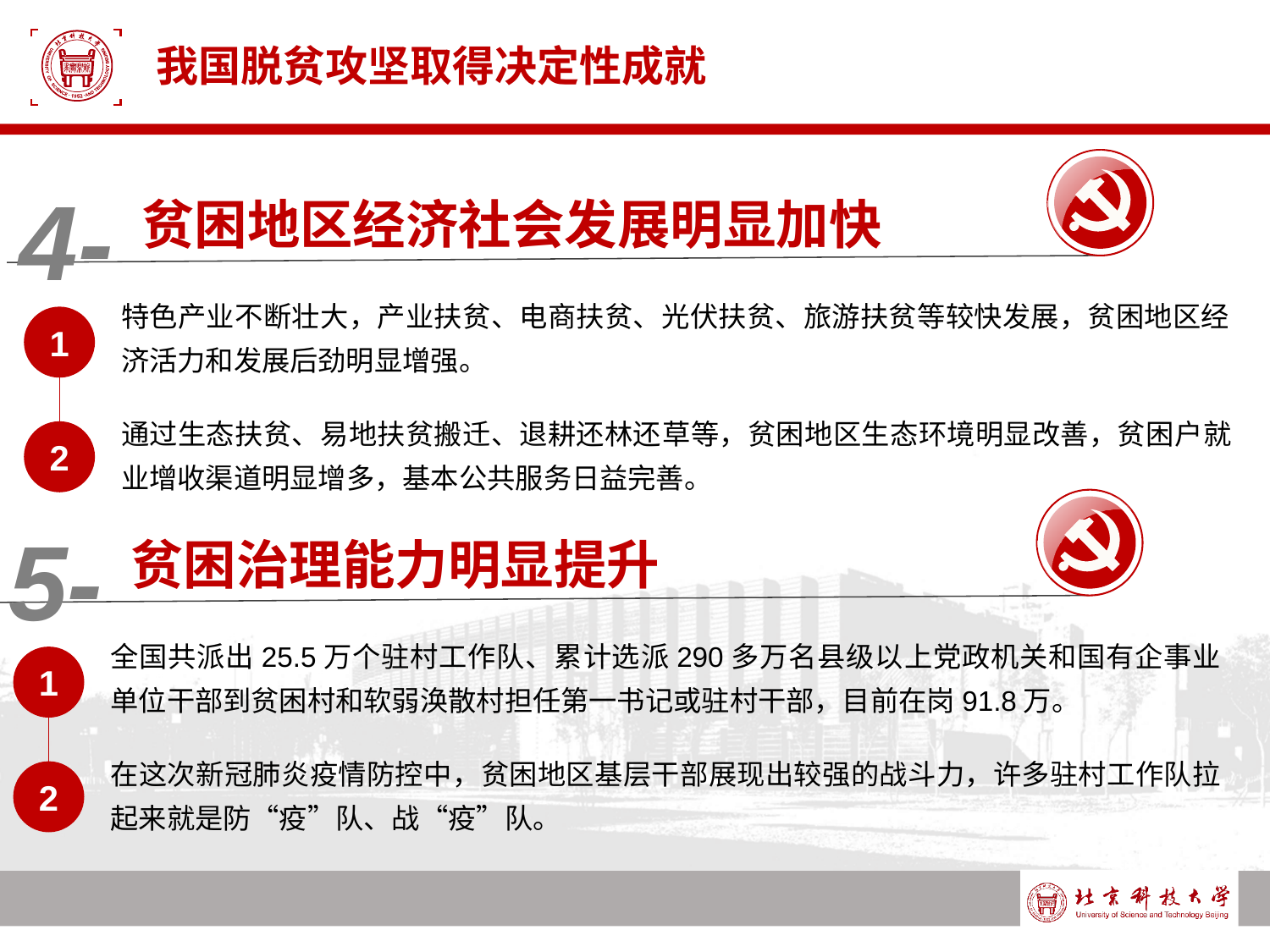

# 我国脱贫攻坚取得决定性成就
4-

贫困地区经济社会发展明显加快
特色产业不断壮大，产业扶贫、电商扶贫、光伏扶贫、旅游扶贫等较快发展，贫困地区经济活力和发展后劲明显增强。
1
通过生态扶贫、易地扶贫搬迁、退耕还林还草等，贫困地区生态环境明显改善，贫困户就业增收渠道明显增多，基本公共服务日益完善。
2
5-

贫困治理能力明显提升
全国共派出25.5万个驻村工作队、累计选派290多万名县级以上党政机关和国有企事业单位干部到贫困村和软弱涣散村担任第一书记或驻村干部，目前在岗91.8万。
1
在这次新冠肺炎疫情防控中，贫困地区基层干部展现出较强的战斗力，许多驻村工作队拉起来就是防“疫”队、战“疫”队。
2